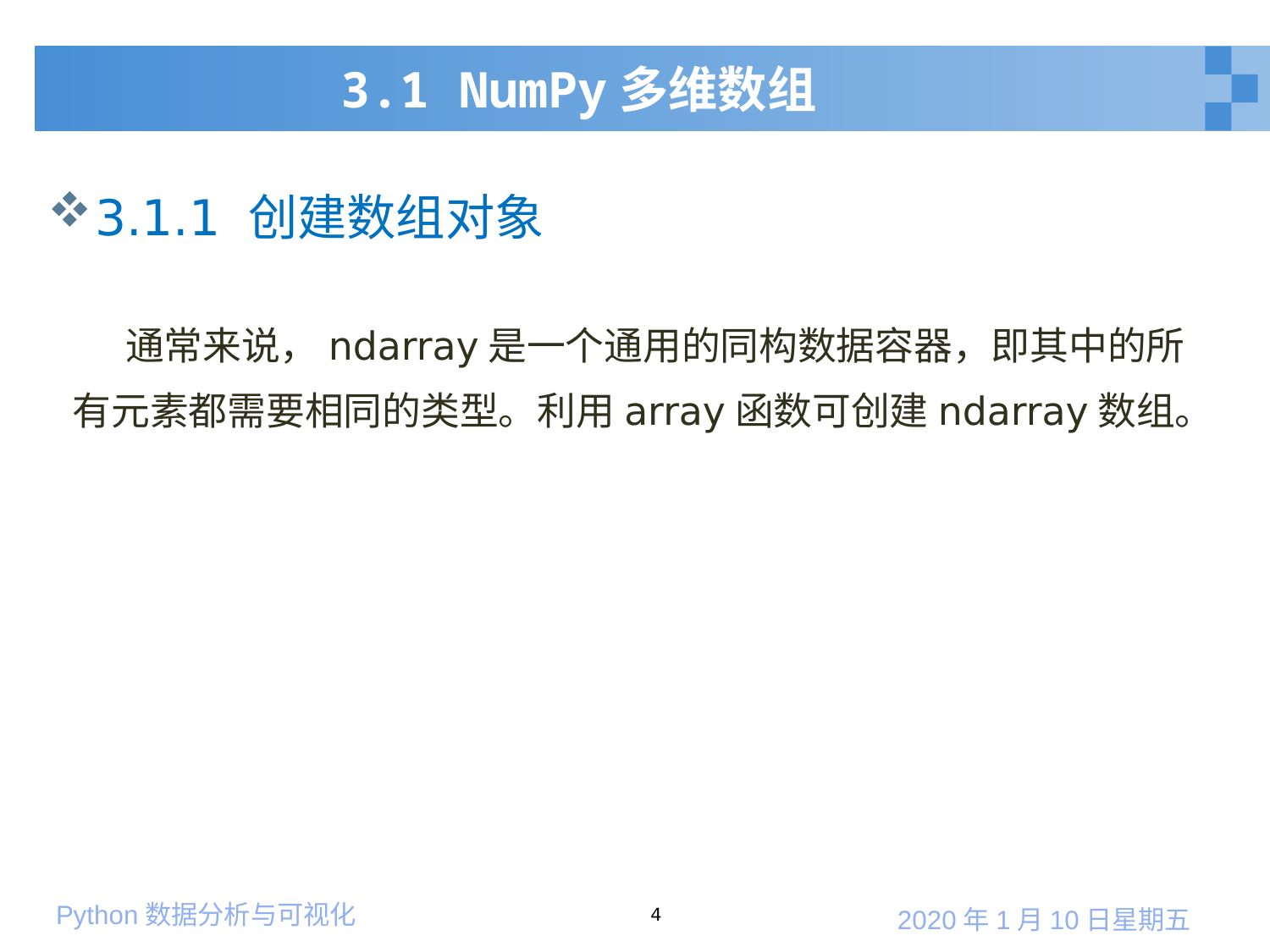

# 3.1 NumPy多维数组
3.1.1 创建数组对象
     通常来说，ndarray是一个通用的同构数据容器，即其中的所有元素都需要相同的类型。利用array函数可创建ndarray数组。
4
2020年1月10日星期五